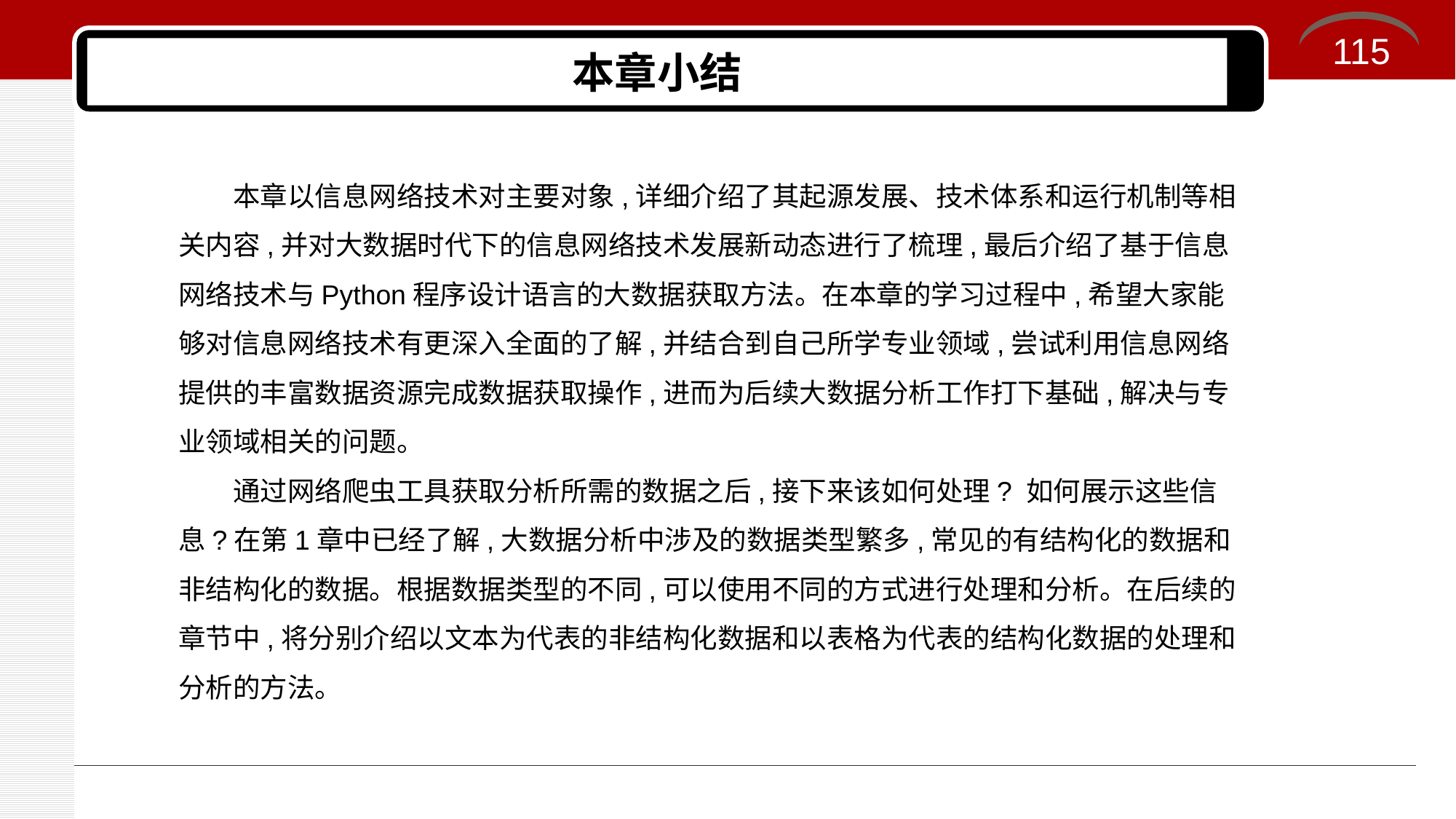

115
# 本章小结
本章以信息网络技术对主要对象,详细介绍了其起源发展、技术体系和运行机制等相关内容,并对大数据时代下的信息网络技术发展新动态进行了梳理,最后介绍了基于信息网络技术与Python程序设计语言的大数据获取方法。在本章的学习过程中,希望大家能够对信息网络技术有更深入全面的了解,并结合到自己所学专业领域,尝试利用信息网络提供的丰富数据资源完成数据获取操作,进而为后续大数据分析工作打下基础,解决与专业领域相关的问题。
通过网络爬虫工具获取分析所需的数据之后,接下来该如何处理? 如何展示这些信息?在第1章中已经了解,大数据分析中涉及的数据类型繁多,常见的有结构化的数据和非结构化的数据。根据数据类型的不同,可以使用不同的方式进行处理和分析。在后续的章节中,将分别介绍以文本为代表的非结构化数据和以表格为代表的结构化数据的处理和分析的方法。